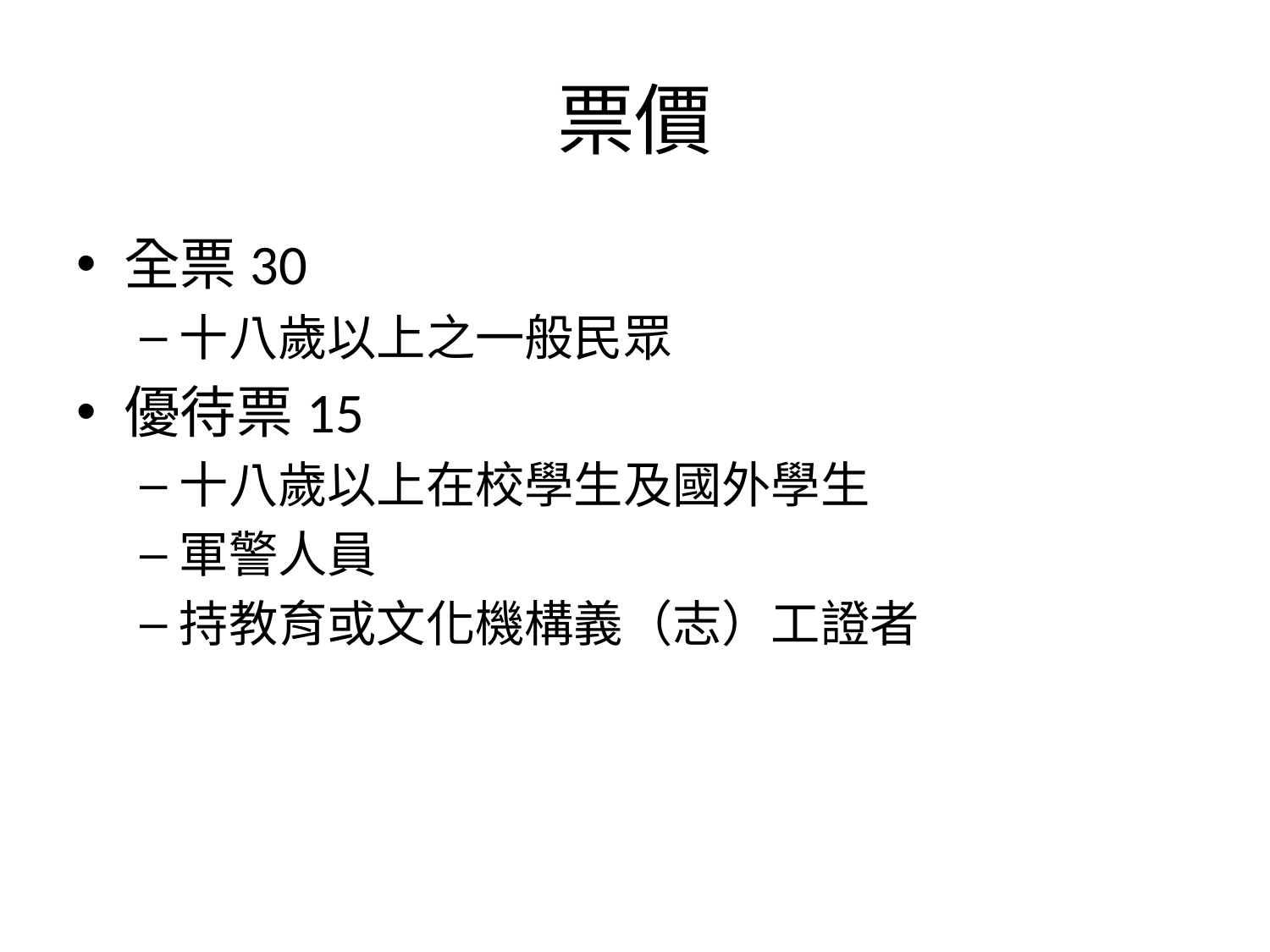

# 票價
全票30
十八歲以上之一般民眾
優待票15
十八歲以上在校學生及國外學生
軍警人員
持教育或文化機構義（志）工證者